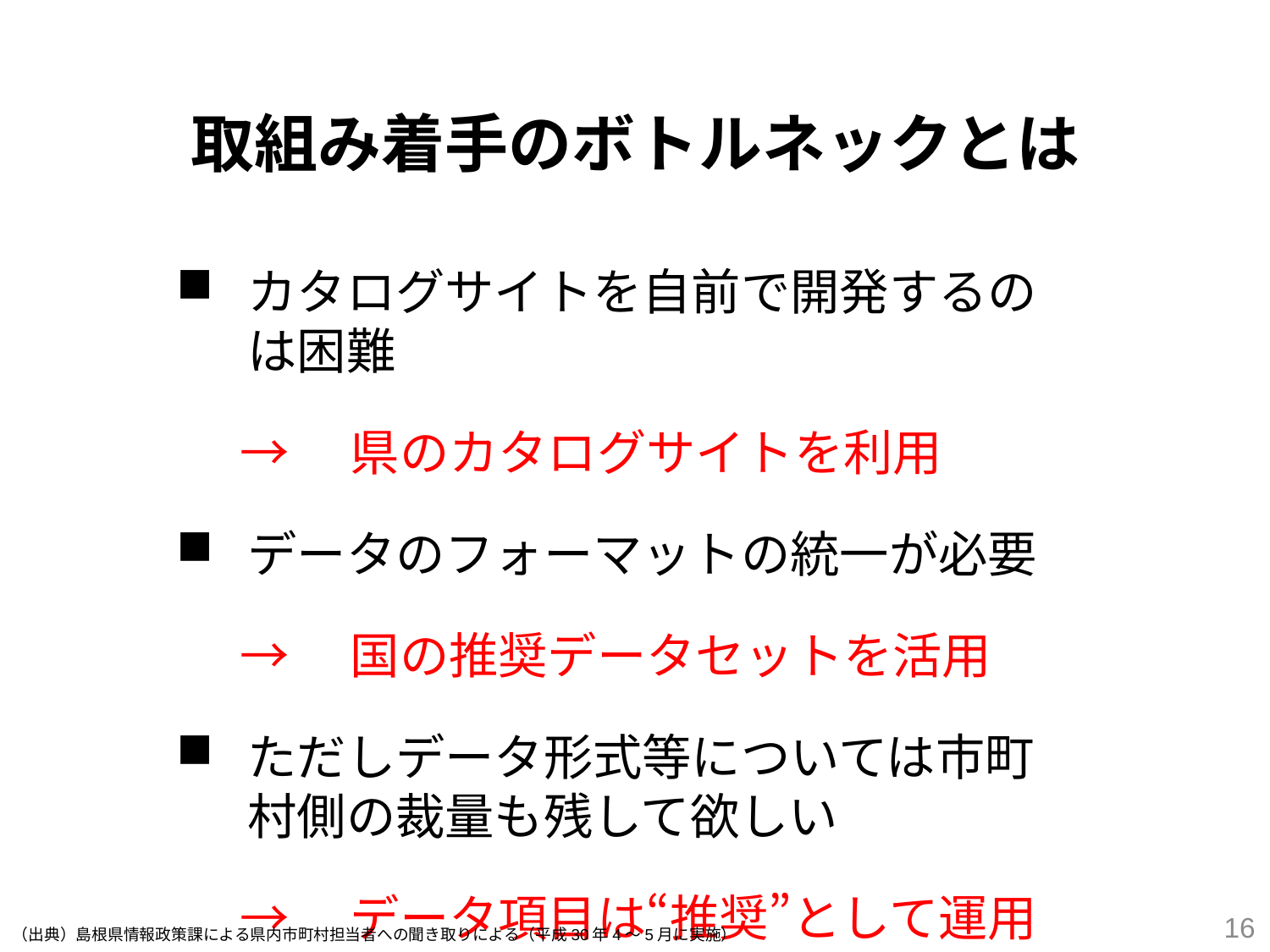

取組み着手のボトルネックとは
カタログサイトを自前で開発するのは困難
→　県のカタログサイトを利用
データのフォーマットの統一が必要
→　国の推奨データセットを活用
ただしデータ形式等については市町村側の裁量も残して欲しい
→　データ項目は“推奨”として運用
16
（出典）島根県情報政策課による県内市町村担当者への聞き取りによる（平成30年4～5月に実施）